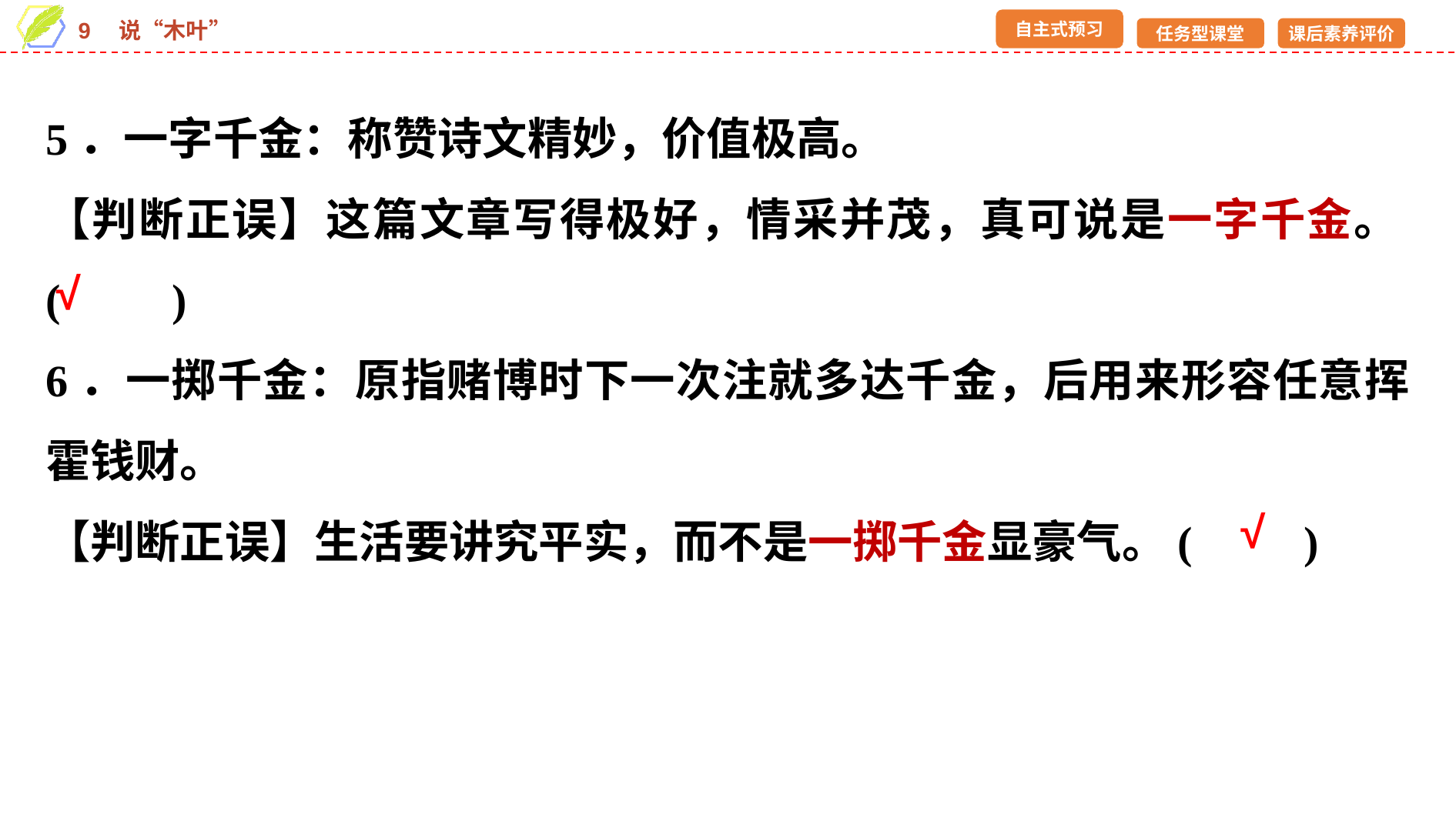

5．一字千金：称赞诗文精妙，价值极高。
【判断正误】这篇文章写得极好，情采并茂，真可说是一字千金。(　　)
6．一掷千金：原指赌博时下一次注就多达千金，后用来形容任意挥霍钱财。
【判断正误】生活要讲究平实，而不是一掷千金显豪气。(　　)
√
√